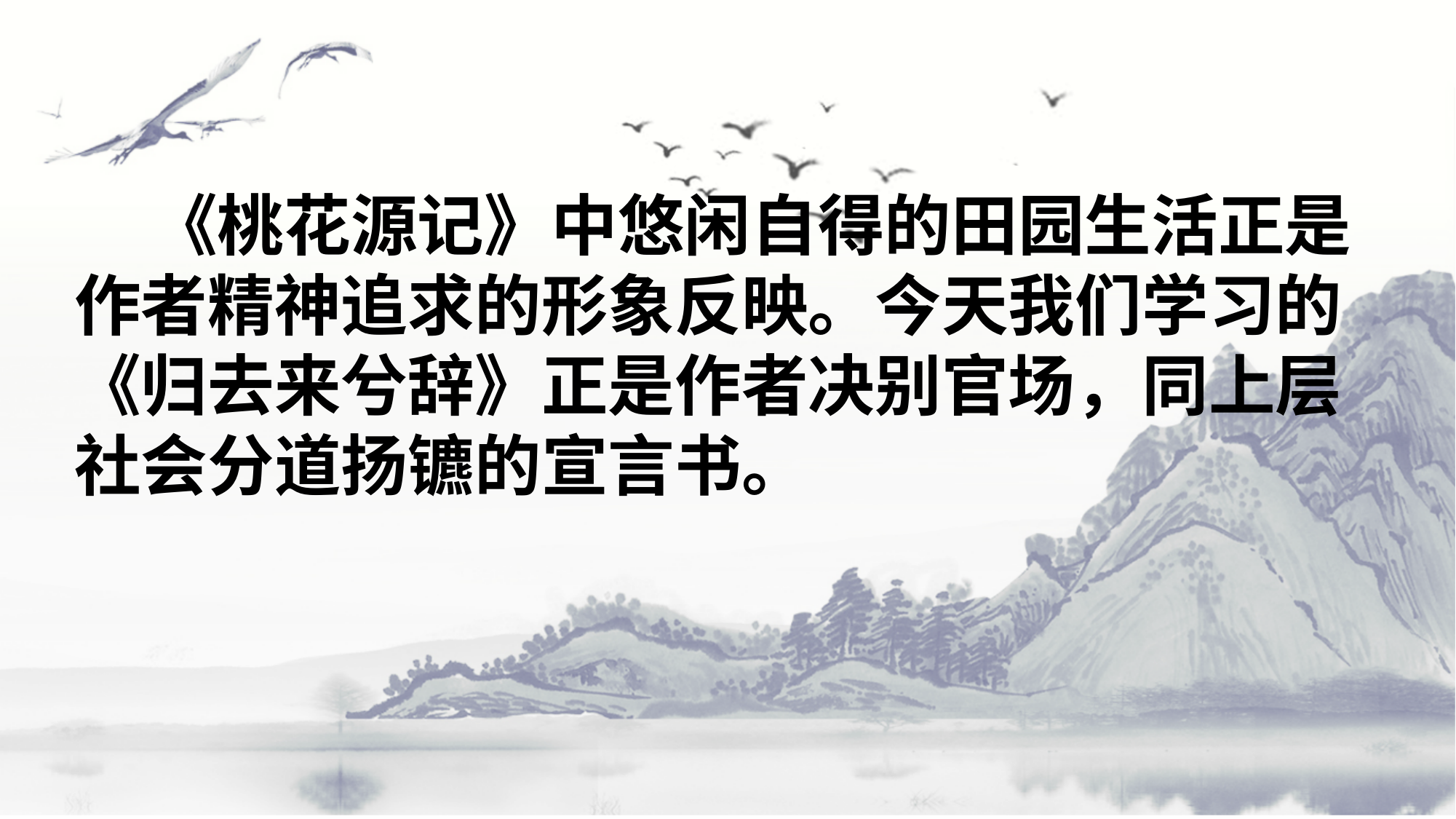

《桃花源记》中悠闲自得的田园生活正是作者精神追求的形象反映。今天我们学习的《归去来兮辞》正是作者决别官场，同上层社会分道扬镳的宣言书。